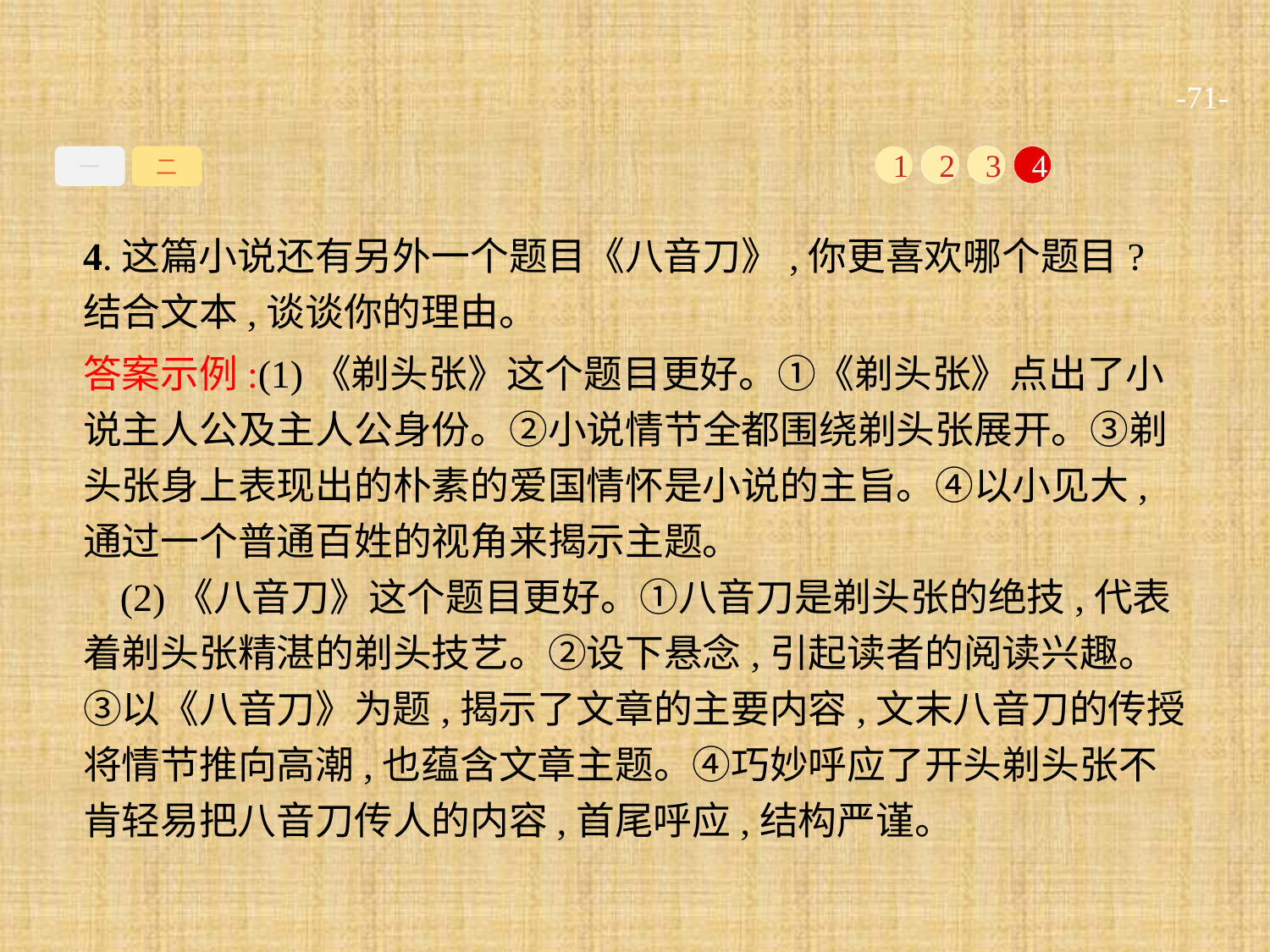

-71-
一
二
1
2
3
4
4.这篇小说还有另外一个题目《八音刀》,你更喜欢哪个题目?结合文本,谈谈你的理由。
答案示例:(1)《剃头张》这个题目更好。①《剃头张》点出了小说主人公及主人公身份。②小说情节全都围绕剃头张展开。③剃头张身上表现出的朴素的爱国情怀是小说的主旨。④以小见大,通过一个普通百姓的视角来揭示主题。
(2)《八音刀》这个题目更好。①八音刀是剃头张的绝技,代表着剃头张精湛的剃头技艺。②设下悬念,引起读者的阅读兴趣。③以《八音刀》为题,揭示了文章的主要内容,文末八音刀的传授将情节推向高潮,也蕴含文章主题。④巧妙呼应了开头剃头张不肯轻易把八音刀传人的内容,首尾呼应,结构严谨。